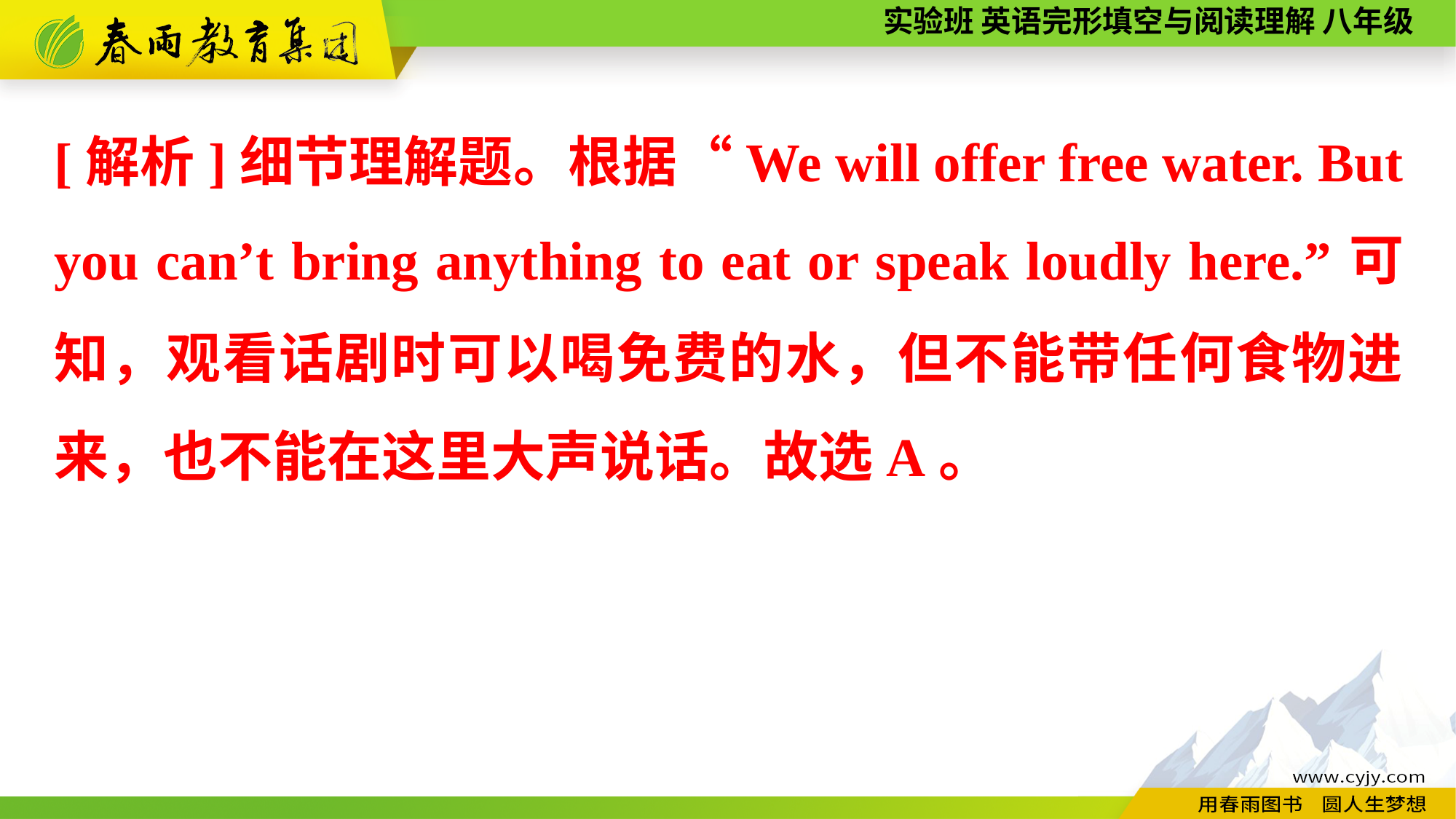

[解析]细节理解题。根据“We will offer free water. But you can’t bring anything to eat or speak loudly here.”可知，观看话剧时可以喝免费的水，但不能带任何食物进来，也不能在这里大声说话。故选A。